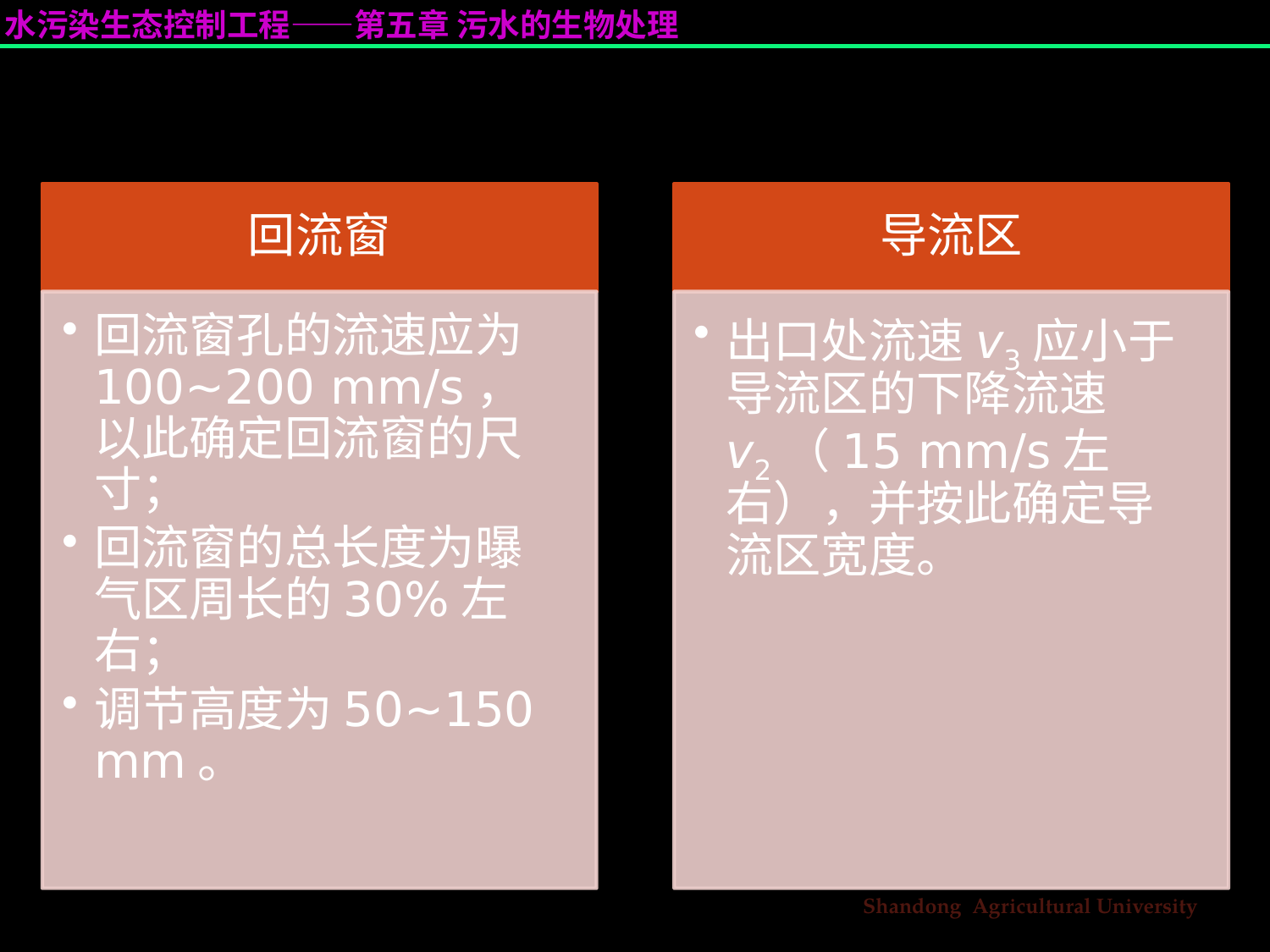

回流窗
回流窗孔的流速应为100~200 mm/s，以此确定回流窗的尺寸；
回流窗的总长度为曝气区周长的30%左右；
调节高度为50~150 mm。
导流区
出口处流速v3应小于导流区的下降流速v2（15 mm/s左右），并按此确定导流区宽度。